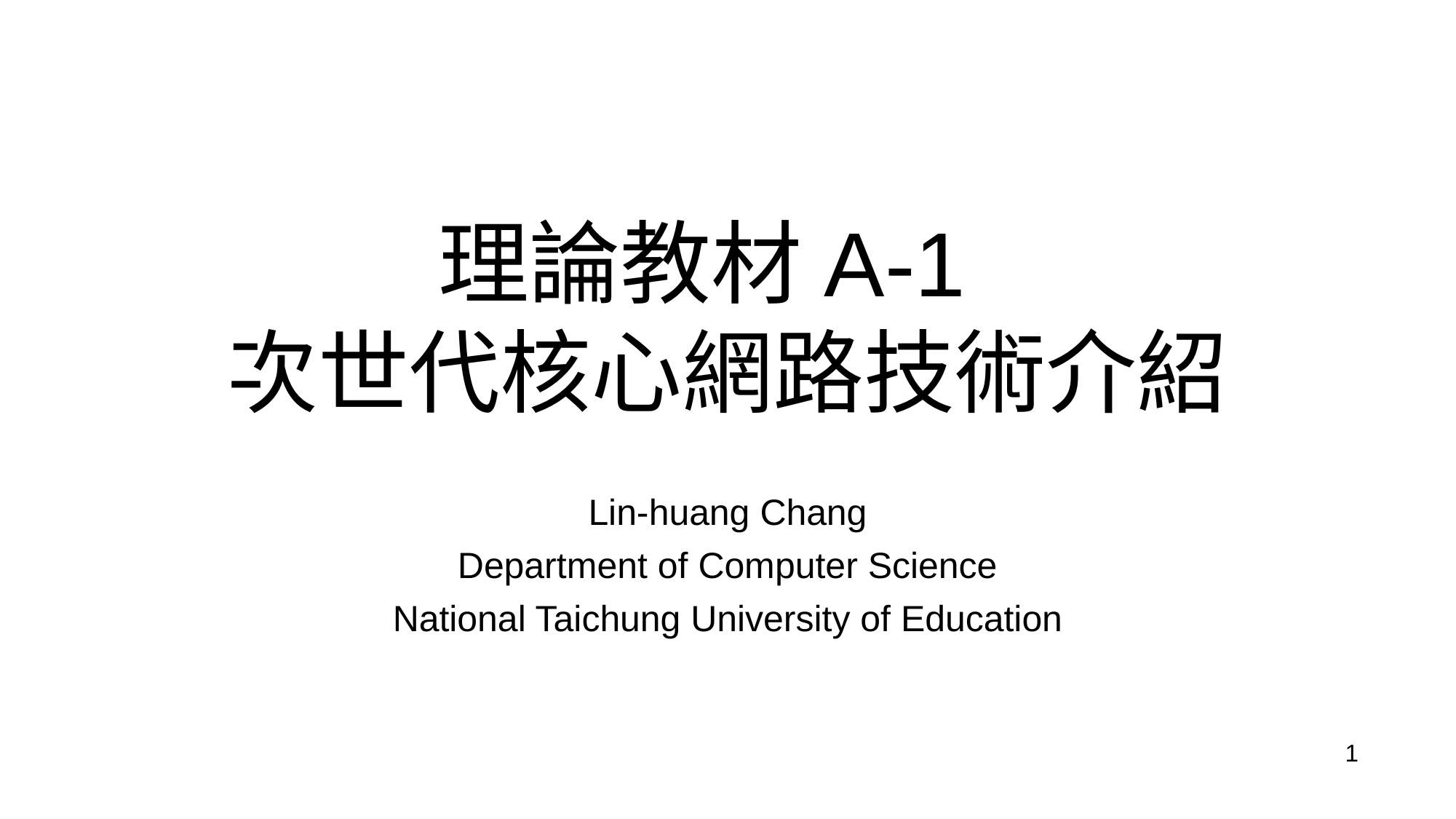

# 理論教材A-1 次世代核心網路技術介紹

Lin-huang Chang
Department of Computer Science
National Taichung University of Education
1